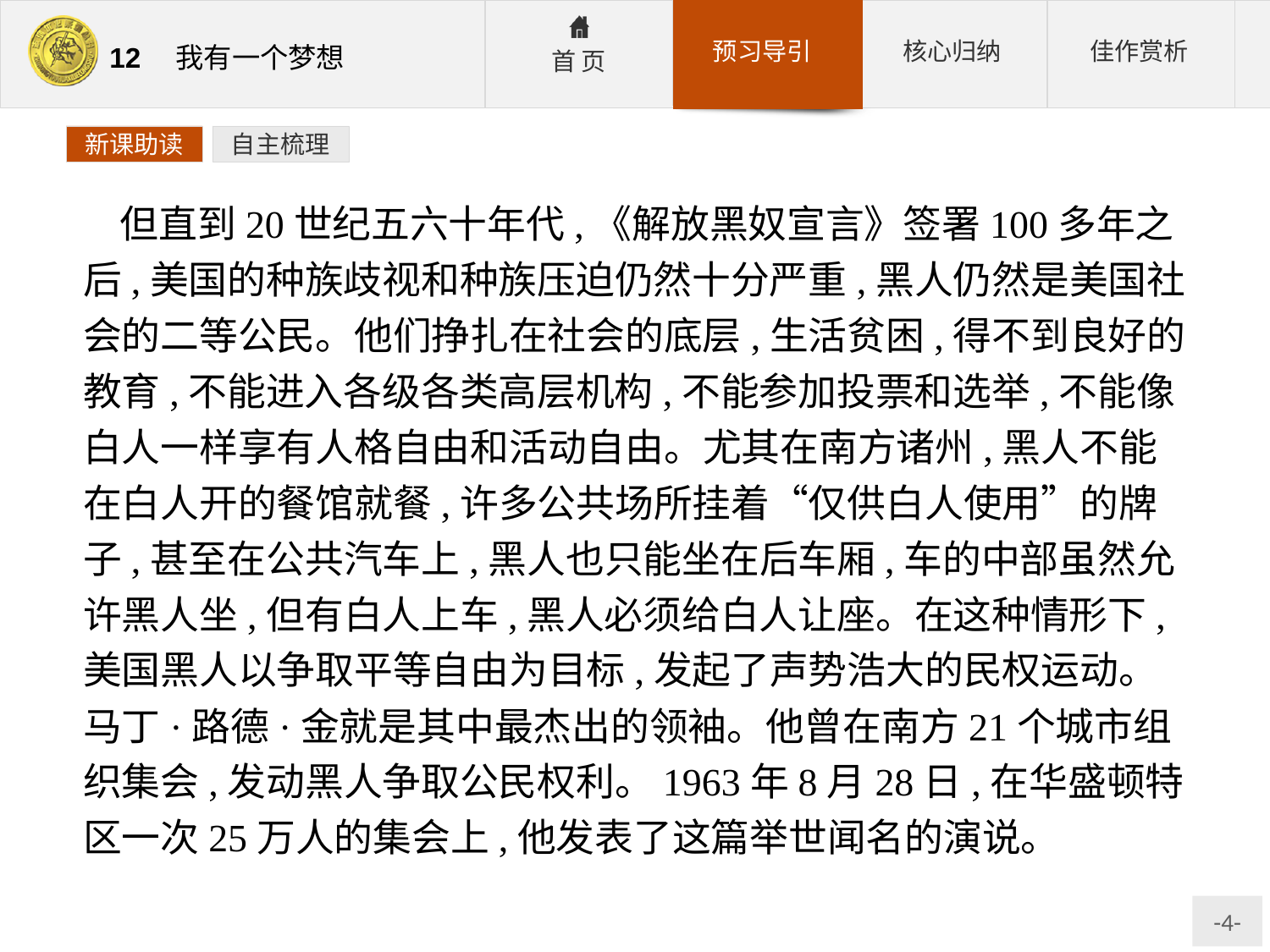

新课助读
自主梳理
但直到20世纪五六十年代,《解放黑奴宣言》签署100多年之后,美国的种族歧视和种族压迫仍然十分严重,黑人仍然是美国社会的二等公民。他们挣扎在社会的底层,生活贫困,得不到良好的教育,不能进入各级各类高层机构,不能参加投票和选举,不能像白人一样享有人格自由和活动自由。尤其在南方诸州,黑人不能在白人开的餐馆就餐,许多公共场所挂着“仅供白人使用”的牌子,甚至在公共汽车上,黑人也只能坐在后车厢,车的中部虽然允许黑人坐,但有白人上车,黑人必须给白人让座。在这种情形下,美国黑人以争取平等自由为目标,发起了声势浩大的民权运动。马丁·路德·金就是其中最杰出的领袖。他曾在南方21个城市组织集会,发动黑人争取公民权利。1963年8月28日,在华盛顿特区一次25万人的集会上,他发表了这篇举世闻名的演说。